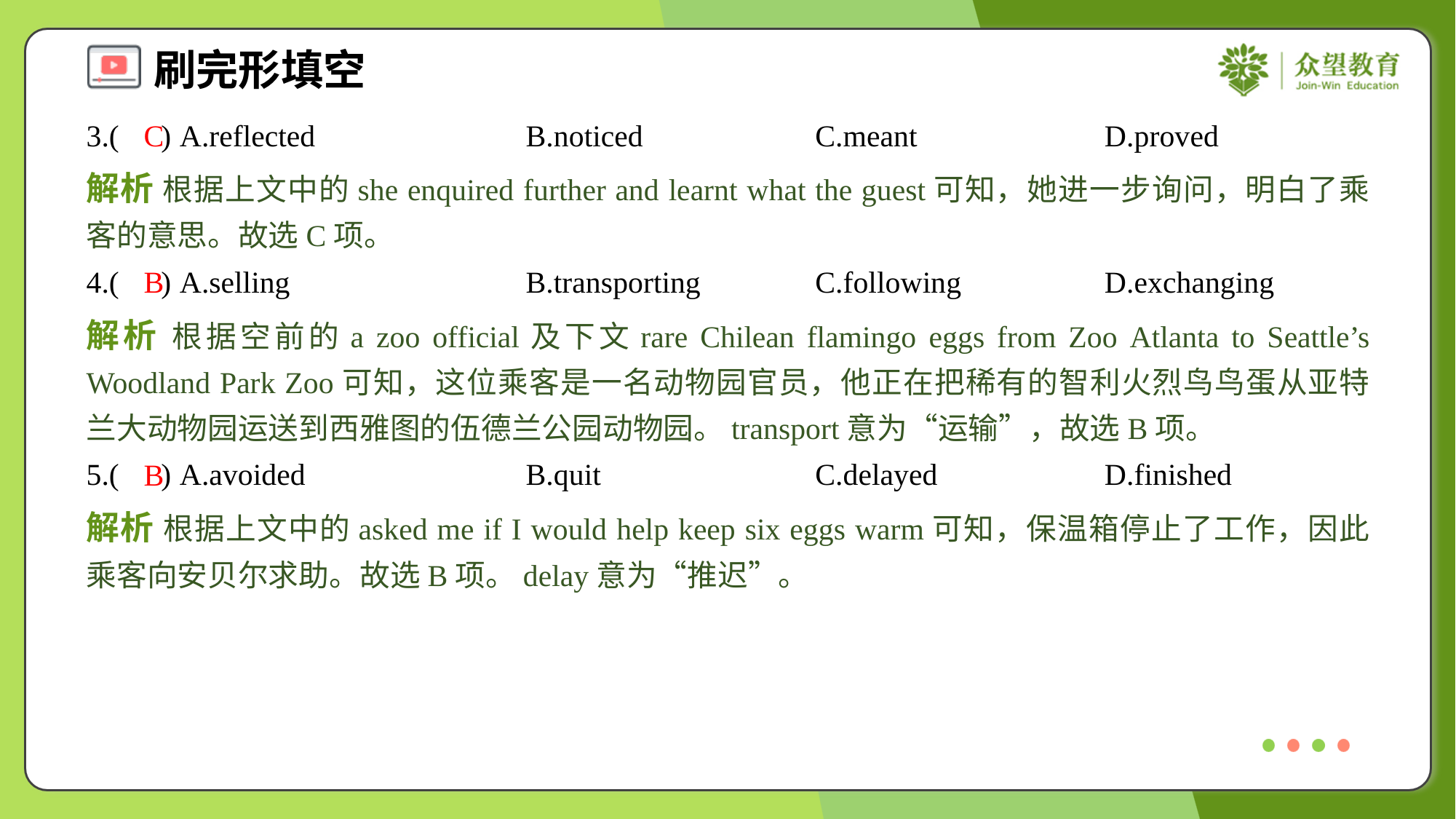

3.(     ) A.reflected	B.noticed	C.meant	D.proved
C
解析 根据上文中的she enquired further and learnt what the guest可知，她进一步询问，明白了乘客的意思。故选C项。
4.(     ) A.selling	B.transporting	C.following	D.exchanging
B
解析 根据空前的a zoo official及下文rare Chilean flamingo eggs from Zoo Atlanta to Seattle’s Woodland Park Zoo可知，这位乘客是一名动物园官员，他正在把稀有的智利火烈鸟鸟蛋从亚特兰大动物园运送到西雅图的伍德兰公园动物园。transport意为“运输”，故选B项。
5.(     ) A.avoided	B.quit	C.delayed	D.finished
B
解析 根据上文中的asked me if I would help keep six eggs warm可知，保温箱停止了工作，因此乘客向安贝尔求助。故选B项。delay意为“推迟”。